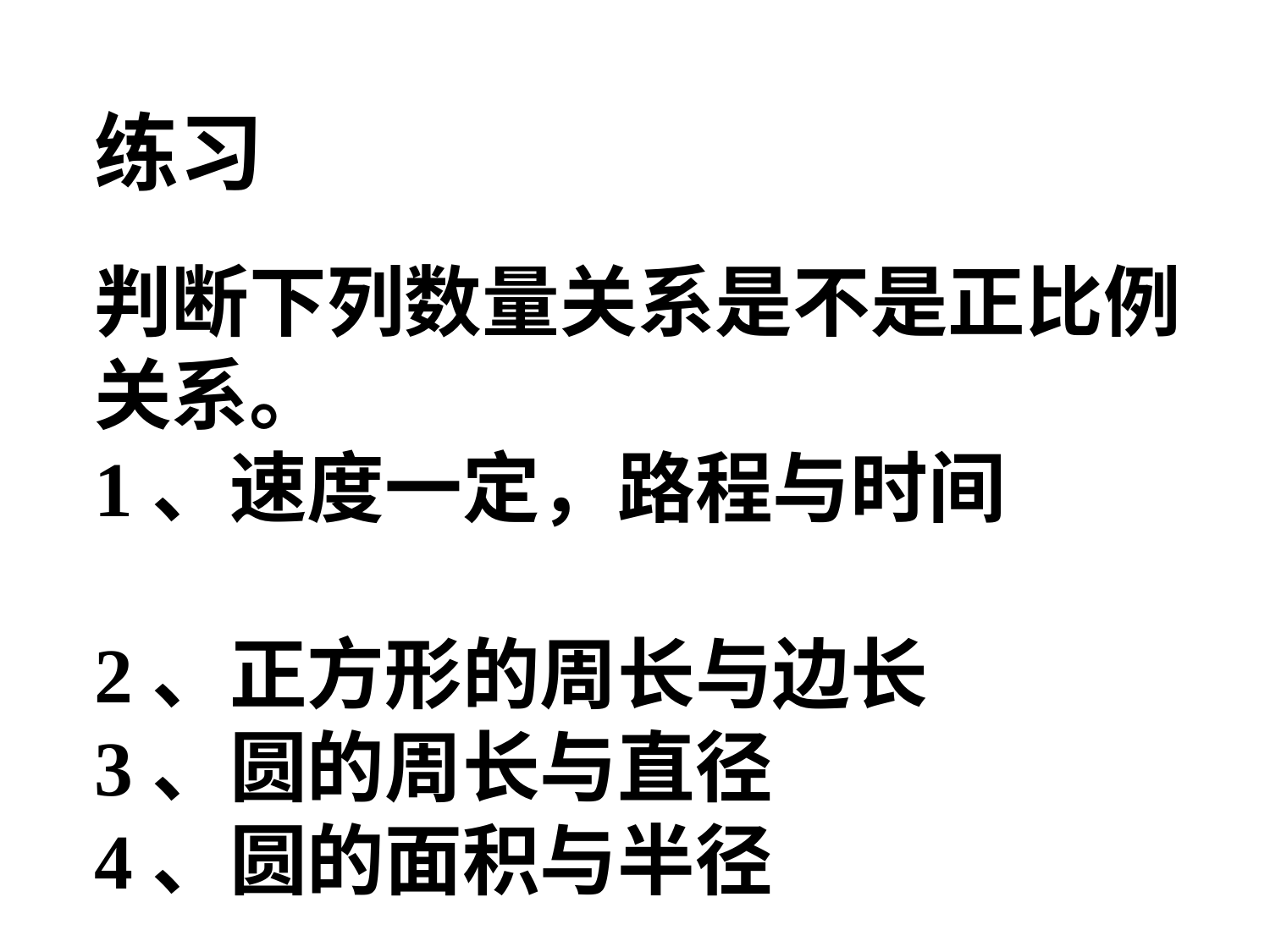

练习
判断下列数量关系是不是正比例关系。
1、速度一定，路程与时间
2、正方形的周长与边长
3、圆的周长与直径
4、圆的面积与半径
绿色圃中小学教育网http://www.Lspjy.com